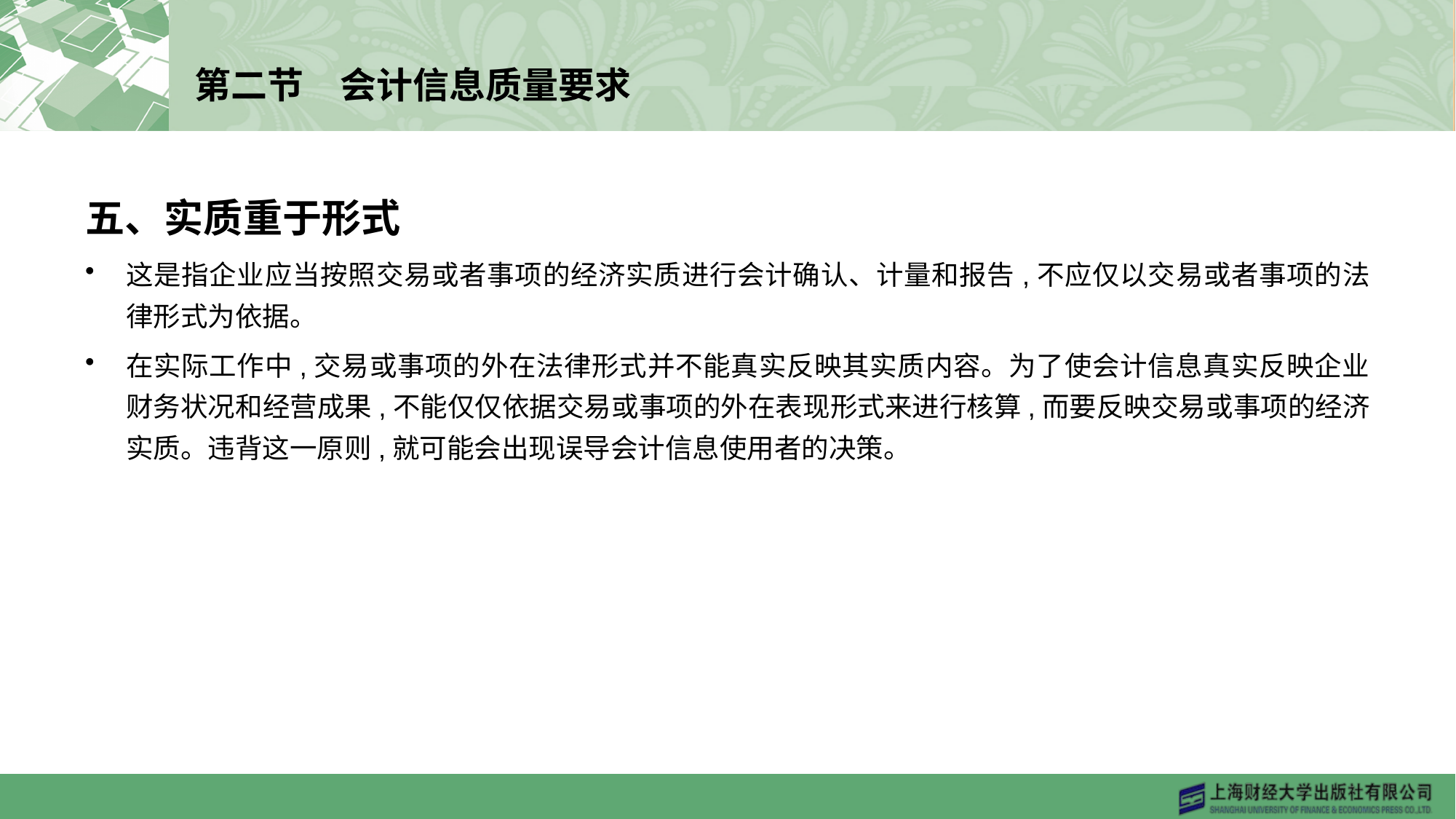

# 第二节　会计信息质量要求
五、实质重于形式
这是指企业应当按照交易或者事项的经济实质进行会计确认、计量和报告,不应仅以交易或者事项的法律形式为依据。
在实际工作中,交易或事项的外在法律形式并不能真实反映其实质内容。为了使会计信息真实反映企业财务状况和经营成果,不能仅仅依据交易或事项的外在表现形式来进行核算,而要反映交易或事项的经济实质。违背这一原则,就可能会出现误导会计信息使用者的决策。